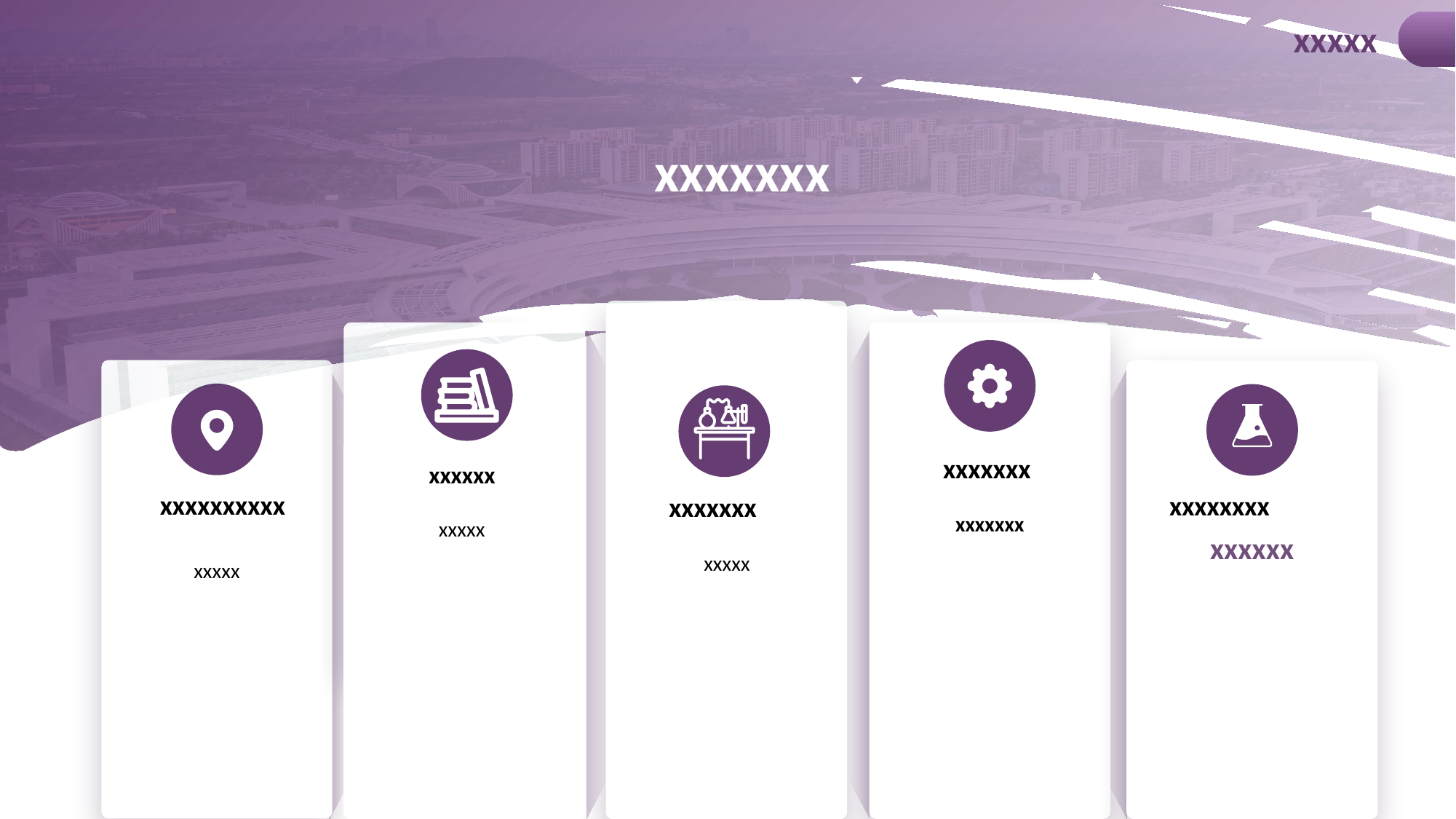

xxxxx

xxxxxxx
电商体量增速迅猛

xxxxxxx
xxxxx
电商体量增速迅猛

xxxxxxx
xxxxxxx
电商体量增速迅猛

xxxxxx
xxxxx
电商体量增速迅猛初步搭建

xxxxxxxxxx
xxxxx
电商体量增速迅猛

xxxxxxxx
xxxxxx